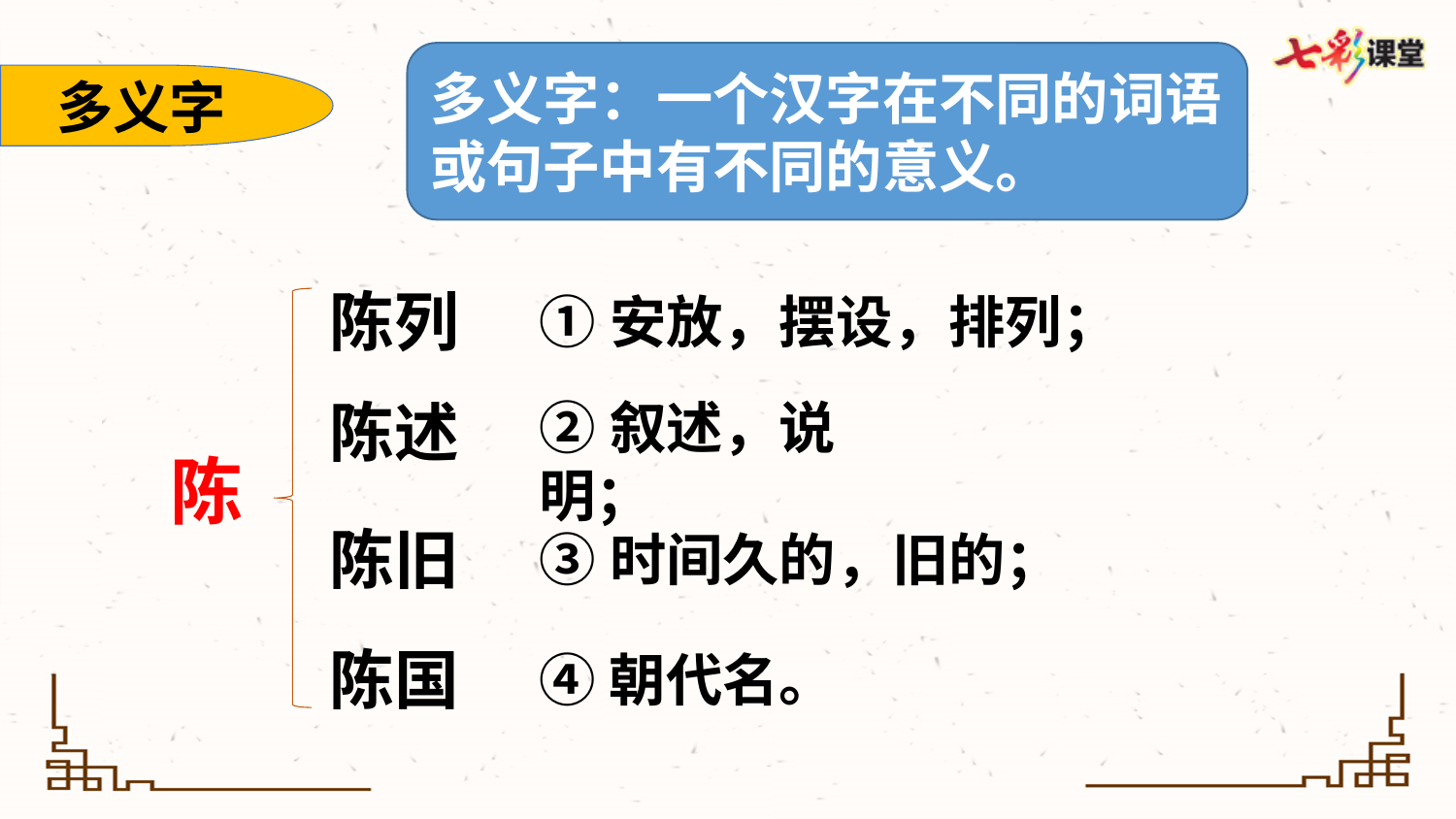

多义字：一个汉字在不同的词语或句子中有不同的意义。

多义字
陈列
①安放，摆设，排列；

陈述
②叙述，说明；
陈
陈旧
③时间久的，旧的；
陈国
④朝代名。